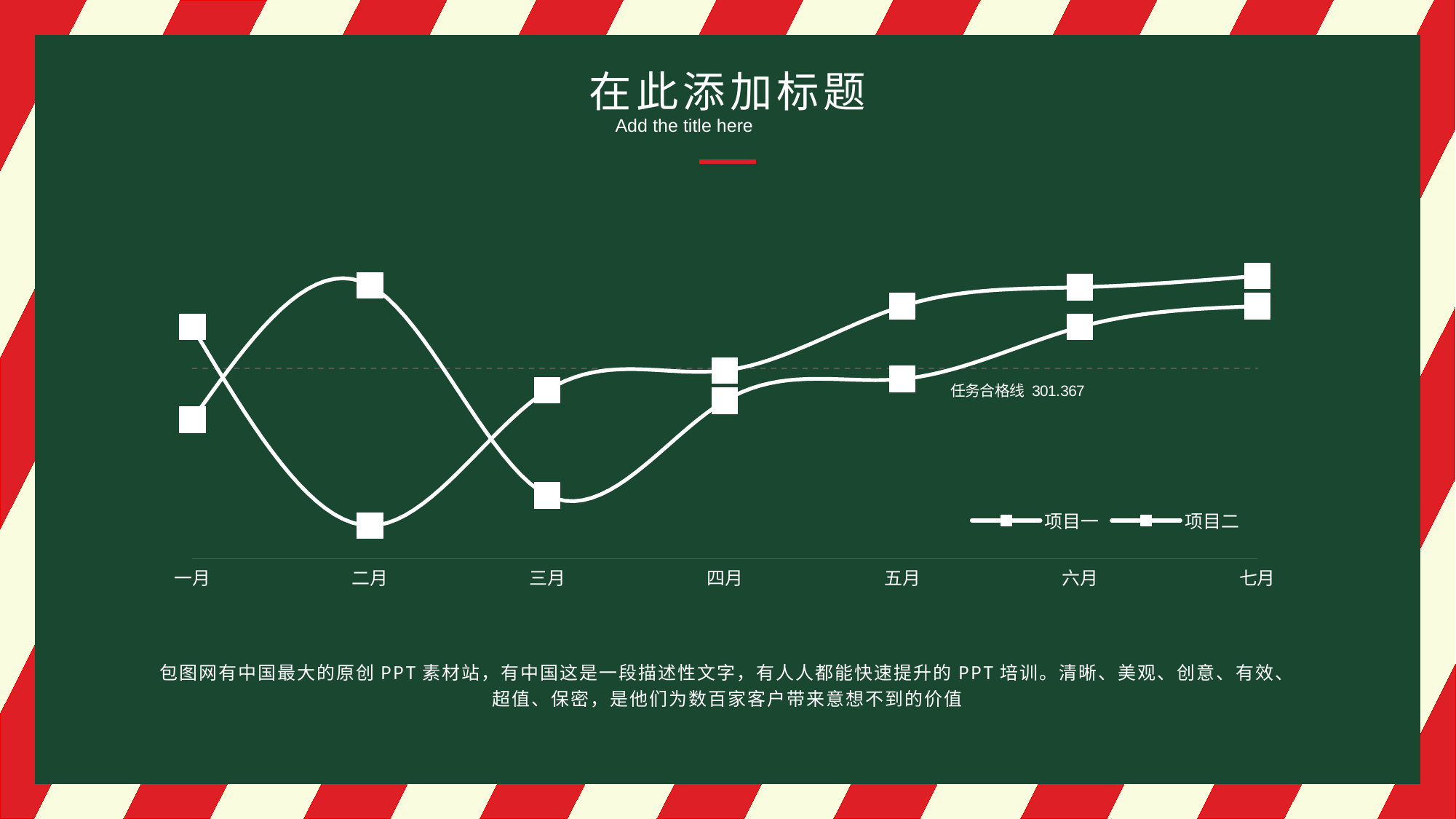

在此添加标题
Add the title here

### Chart

| Category | 任务合格线 | 项目一 | 项目二 |
|---|---|---|---|
| 一月 | 301.367 | 247.0 | 345.0 |
| 二月 | 301.367 | 389.0 | 135.0 |
| 三月 | 301.367 | 167.0 | 278.0 |
| 四月 | 301.367 | 267.0 | 299.0 |
| 五月 | 301.367 | 290.0 | 367.0 |
| 六月 | 301.367 | 345.0 | 387.0 |
| 七月 | 301.367 | 367.0 | 399.0 |
包图网有中国最大的原创PPT素材站，有中国这是一段描述性文字，有人人都能快速提升的PPT培训。清晰、美观、创意、有效、超值、保密，是他们为数百家客户带来意想不到的价值